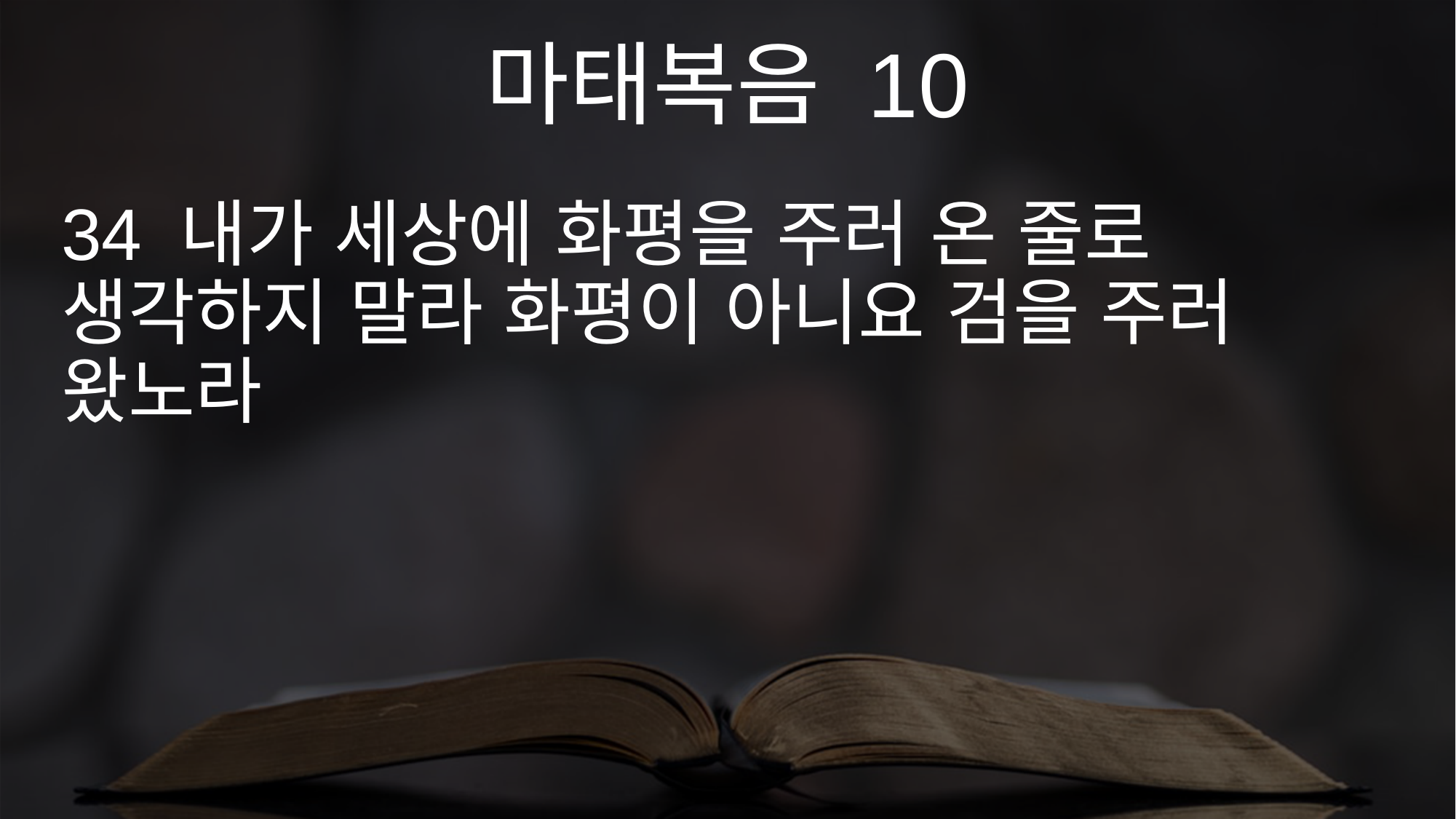

마태복음 10
34 내가 세상에 화평을 주러 온 줄로 생각하지 말라 화평이 아니요 검을 주러 왔노라